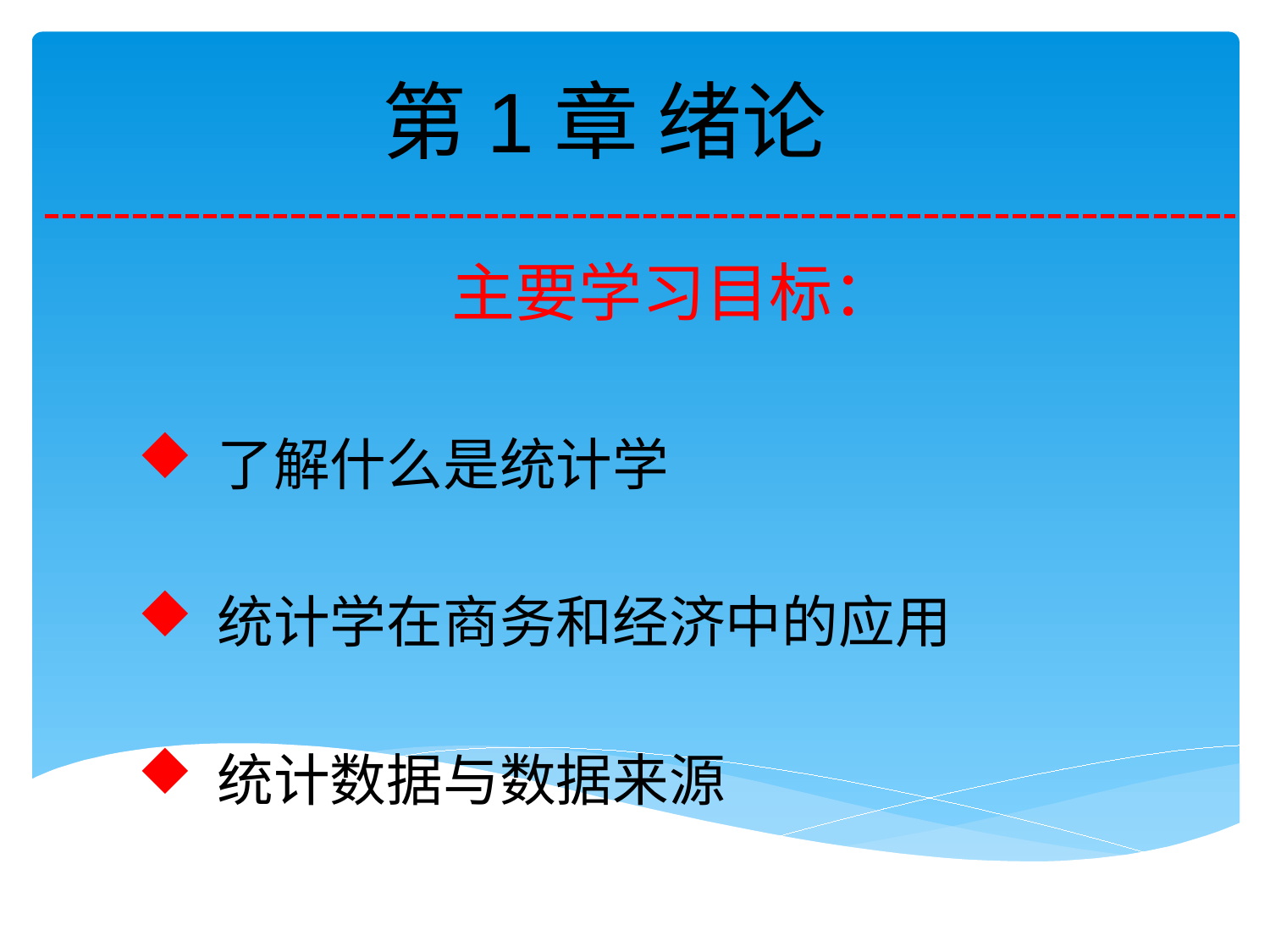

# 第1章 绪论
   主要学习目标：

了解什么是统计学

统计学在商务和经济中的应用

统计数据与数据来源